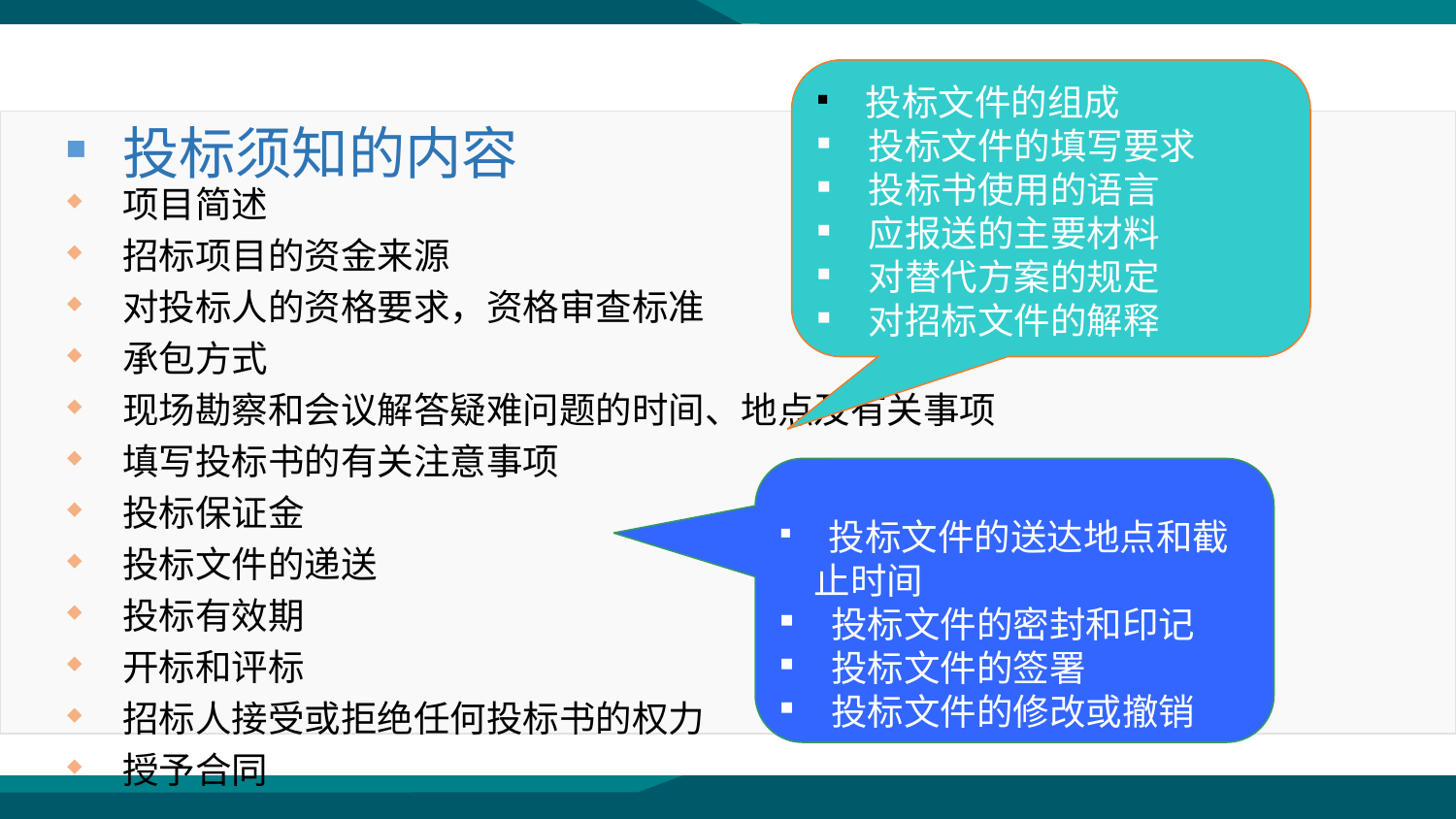

投标文件的组成
 投标文件的填写要求
 投标书使用的语言
 应报送的主要材料
 对替代方案的规定
 对招标文件的解释
投标须知的内容
项目简述
招标项目的资金来源
对投标人的资格要求，资格审查标准
承包方式
现场勘察和会议解答疑难问题的时间、地点及有关事项
填写投标书的有关注意事项
投标保证金
投标文件的递送
投标有效期
开标和评标
招标人接受或拒绝任何投标书的权力
授予合同

 投标文件的送达地点和截止时间
 投标文件的密封和印记
 投标文件的签署
 投标文件的修改或撤销